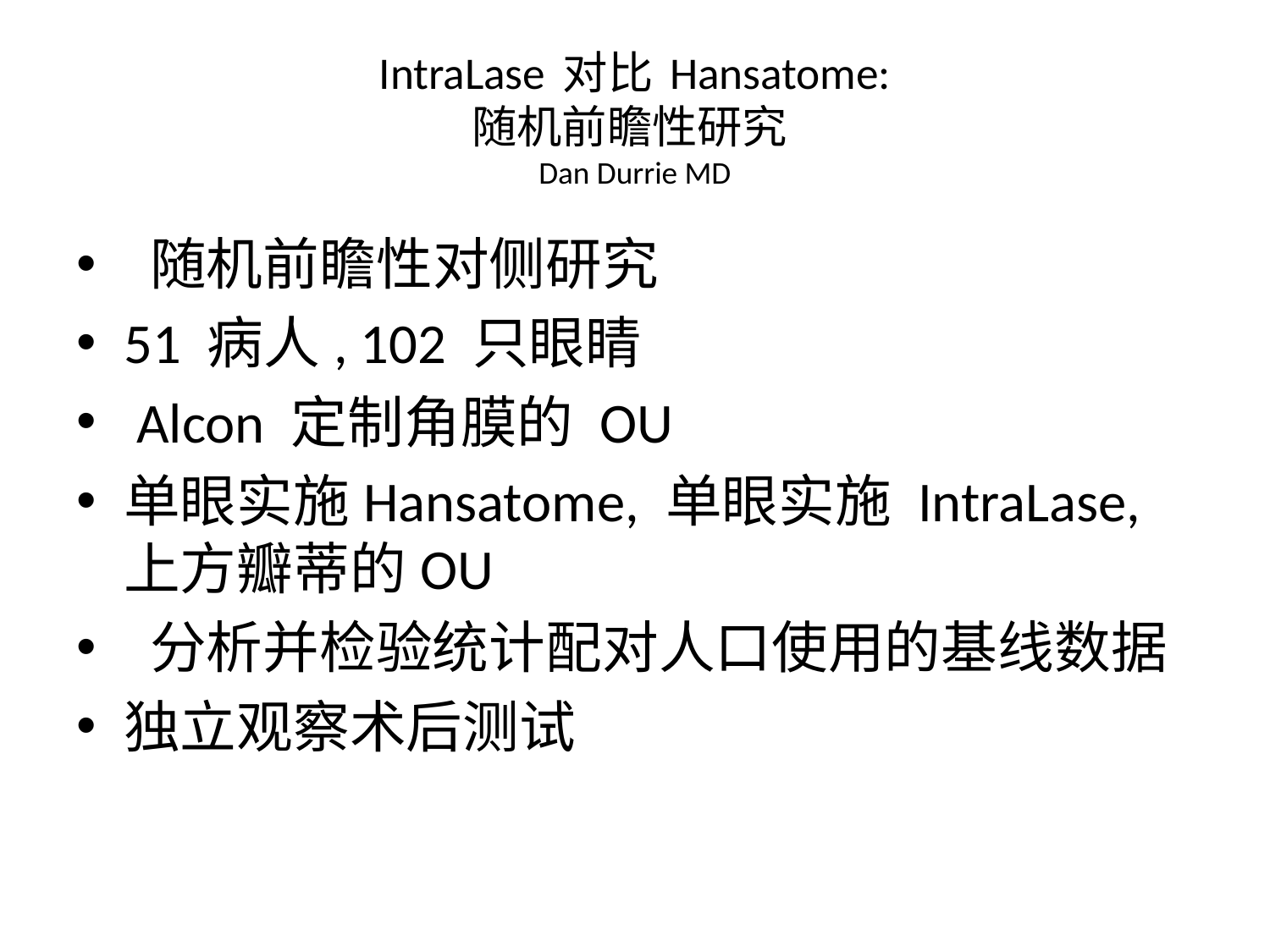

# IntraLase 对比 Hansatome: 随机前瞻性研究 Dan Durrie MD
 随机前瞻性对侧研究
51 病人, 102 只眼睛
 Alcon 定制角膜的 OU
单眼实施Hansatome, 单眼实施 IntraLase, 上方瓣蒂的OU
 分析并检验统计配对人口使用的基线数据
独立观察术后测试